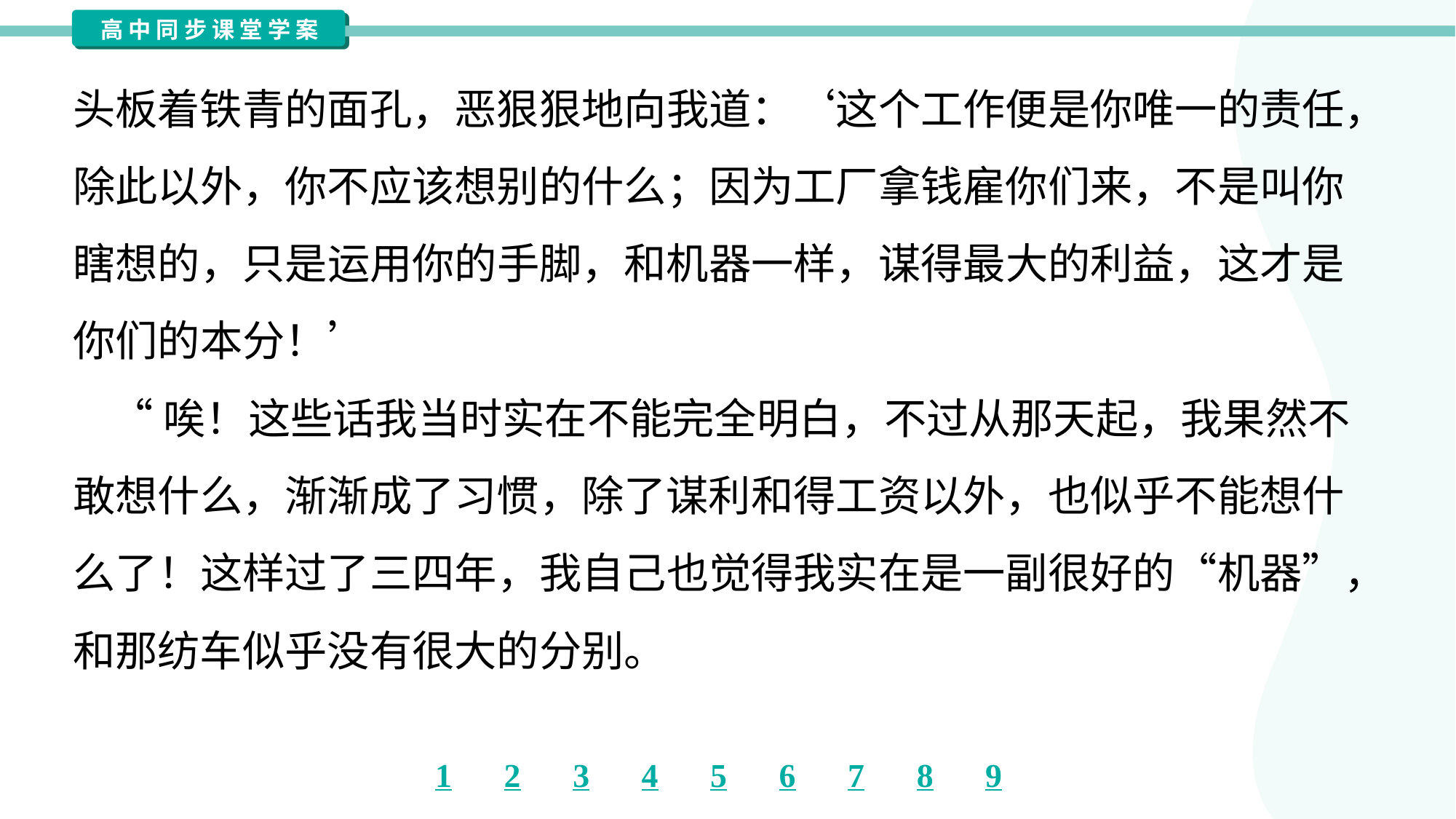

头板着铁青的面孔，恶狠狠地向我道：‘这个工作便是你唯一的责任，
除此以外，你不应该想别的什么；因为工厂拿钱雇你们来，不是叫你
瞎想的，只是运用你的手脚，和机器一样，谋得最大的利益，这才是
你们的本分！’
    “唉！这些话我当时实在不能完全明白，不过从那天起，我果然不
敢想什么，渐渐成了习惯，除了谋利和得工资以外，也似乎不能想什
么了！这样过了三四年，我自己也觉得我实在是一副很好的“机器”，
和那纺车似乎没有很大的分别。